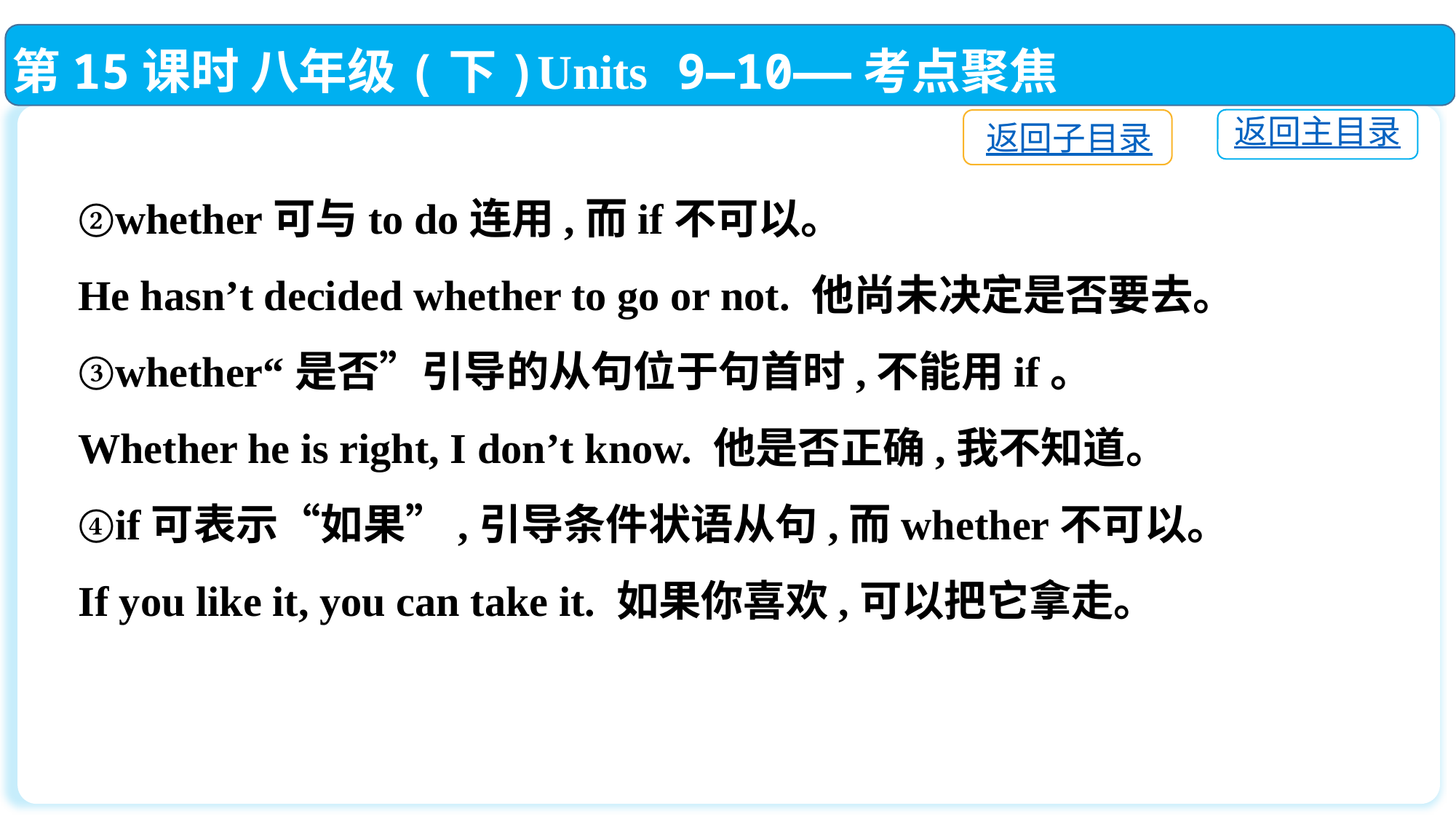

第15课时 八年级(下)Units 9—10——考点聚焦

返回主目录

返回子目录
②whether可与to do连用,而if不可以。
He hasn’t decided whether to go or not. 他尚未决定是否要去。
③whether“是否”引导的从句位于句首时,不能用if。
Whether he is right, I don’t know. 他是否正确,我不知道。
④if可表示“如果”,引导条件状语从句,而whether不可以。
If you like it, you can take it. 如果你喜欢,可以把它拿走。